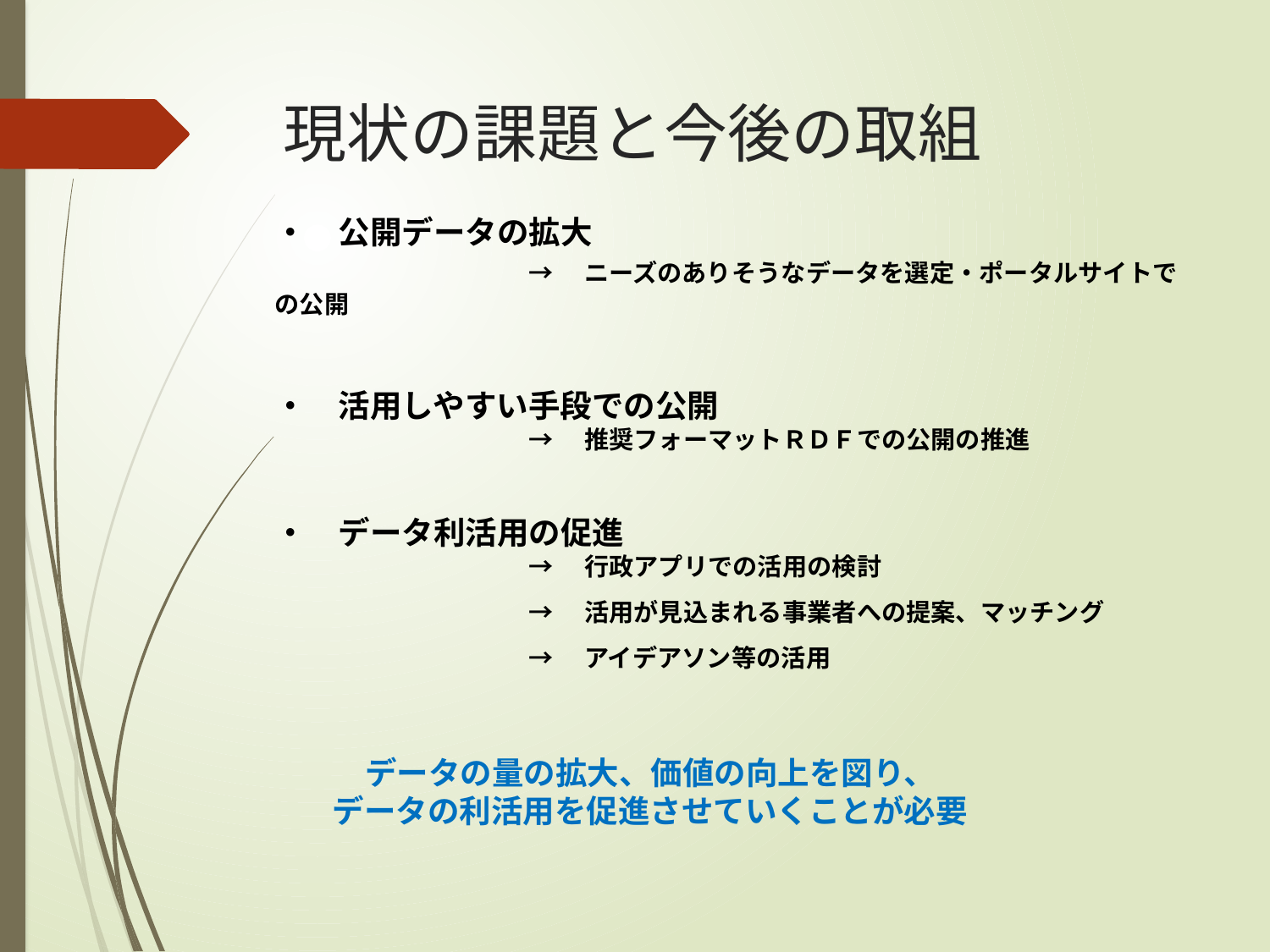

# 現状の課題と今後の取組
・　公開データの拡大
		→　ニーズのありそうなデータを選定・ポータルサイトでの公開

・　活用しやすい手段での公開
		→　推奨フォーマットＲＤＦでの公開の推進

・　データ利活用の促進
		→　行政アプリでの活用の検討

		→　活用が見込まれる事業者への提案、マッチング

		→　アイデアソン等の活用

データの量の拡大、価値の向上を図り、
データの利活用を促進させていくことが必要